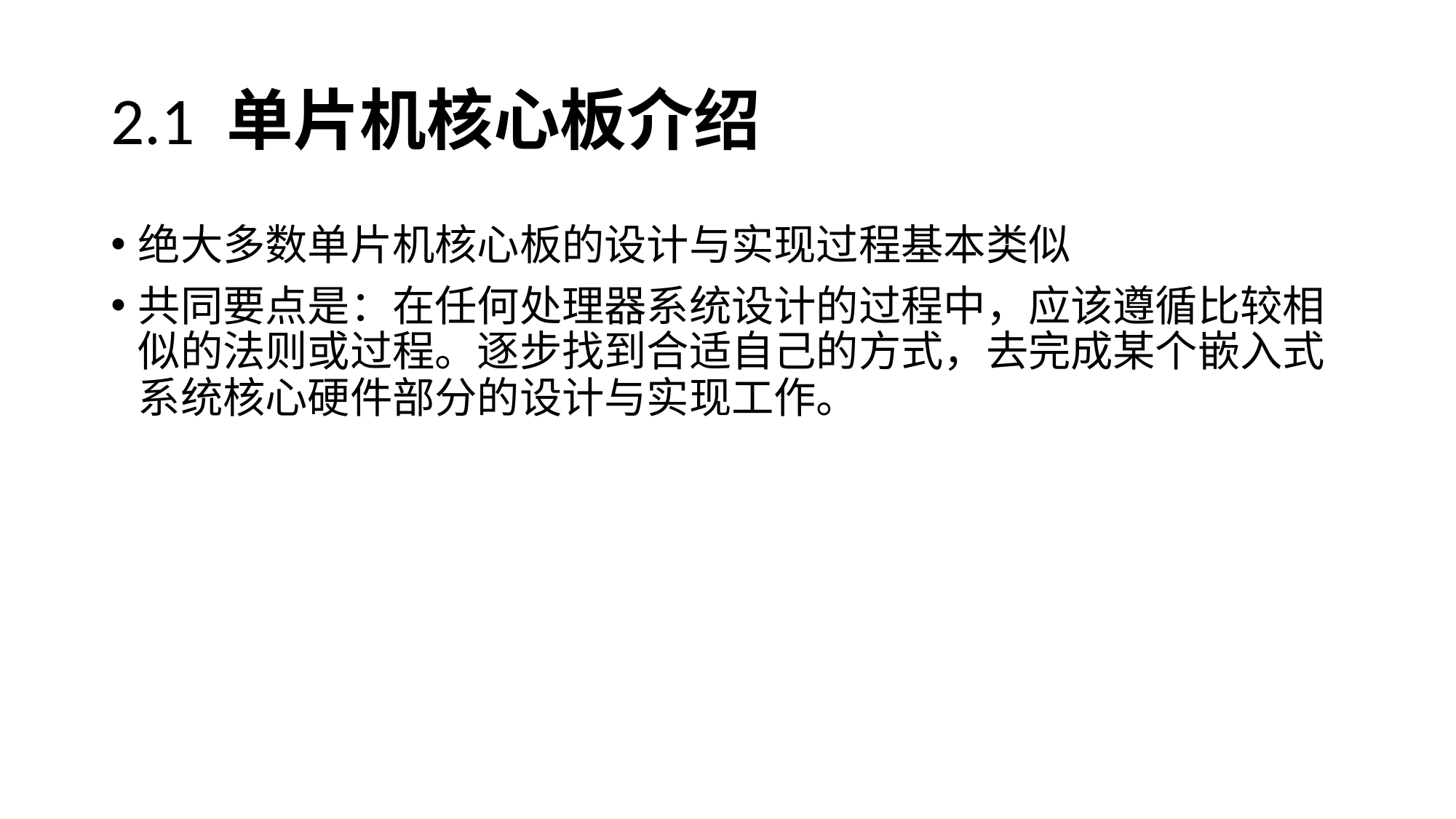

# 2.1 单片机核心板介绍
绝大多数单片机核心板的设计与实现过程基本类似
共同要点是：在任何处理器系统设计的过程中，应该遵循比较相似的法则或过程。逐步找到合适自己的方式，去完成某个嵌入式系统核心硬件部分的设计与实现工作。